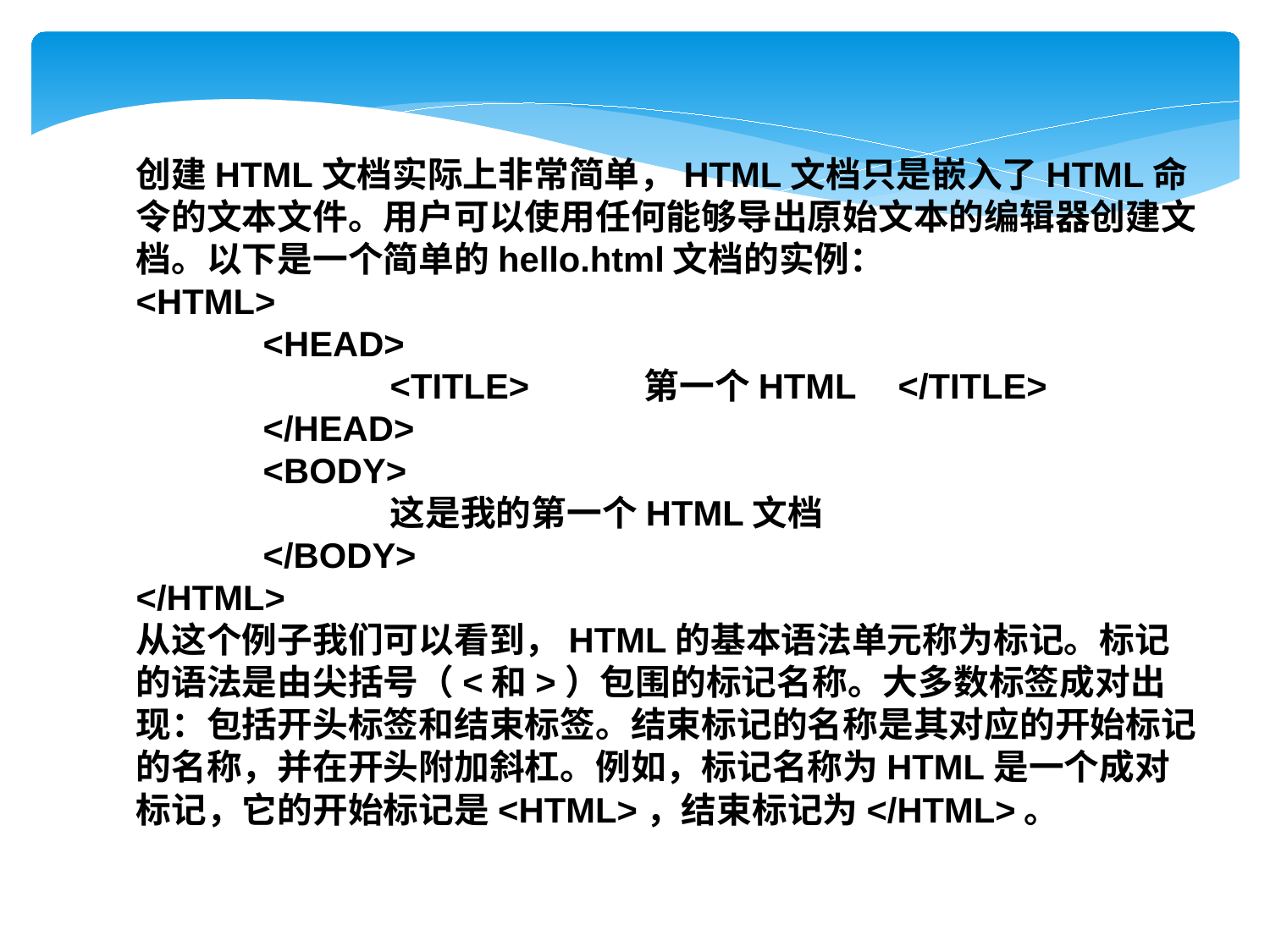

创建HTML文档实际上非常简单，HTML文档只是嵌入了HTML命令的文本文件。用户可以使用任何能够导出原始文本的编辑器创建文档。以下是一个简单的hello.html文档的实例：
<HTML>
	<HEAD>
		<TITLE>	第一个HTML	</TITLE>
	</HEAD>
	<BODY>
		这是我的第一个HTML文档
	</BODY>
</HTML>
从这个例子我们可以看到，HTML的基本语法单元称为标记。标记的语法是由尖括号（<和>）包围的标记名称。大多数标签成对出现：包括开头标签和结束标签。结束标记的名称是其对应的开始标记的名称，并在开头附加斜杠。例如，标记名称为HTML是一个成对标记，它的开始标记是<HTML>，结束标记为</HTML>。